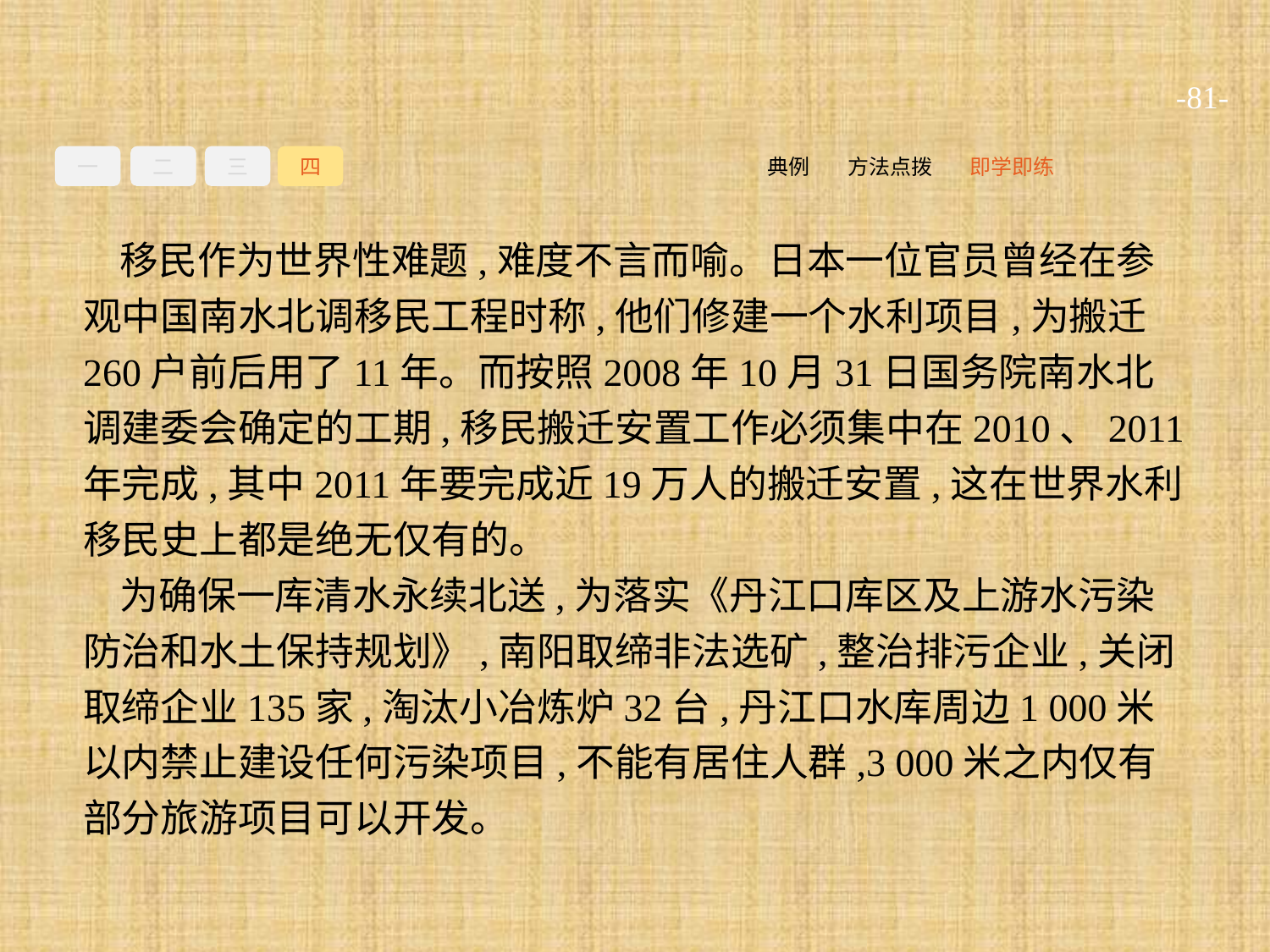

-81-
一
二
三
四
即学即练
方法点拨
典例
移民作为世界性难题,难度不言而喻。日本一位官员曾经在参观中国南水北调移民工程时称,他们修建一个水利项目,为搬迁260户前后用了11年。而按照2008年10月31日国务院南水北调建委会确定的工期,移民搬迁安置工作必须集中在2010、2011年完成,其中2011年要完成近19万人的搬迁安置,这在世界水利移民史上都是绝无仅有的。
为确保一库清水永续北送,为落实《丹江口库区及上游水污染防治和水土保持规划》,南阳取缔非法选矿,整治排污企业,关闭取缔企业135家,淘汰小冶炼炉32台,丹江口水库周边1 000米以内禁止建设任何污染项目,不能有居住人群,3 000米之内仅有部分旅游项目可以开发。